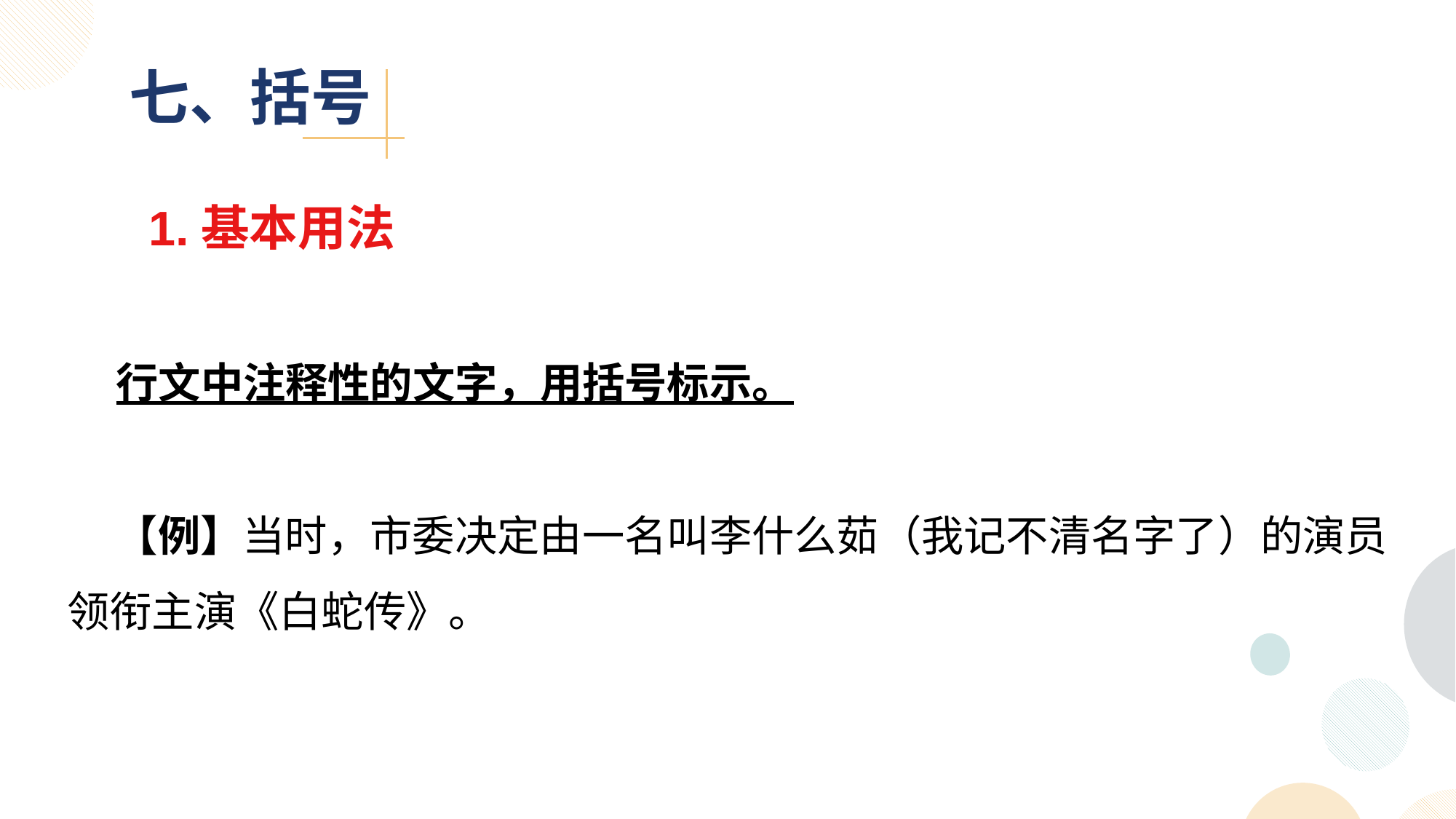

七、括号
1.基本用法
    行文中注释性的文字，用括号标示。

    【例】当时，市委决定由一名叫李什么茹（我记不清名字了）的演员领衔主演《白蛇传》。